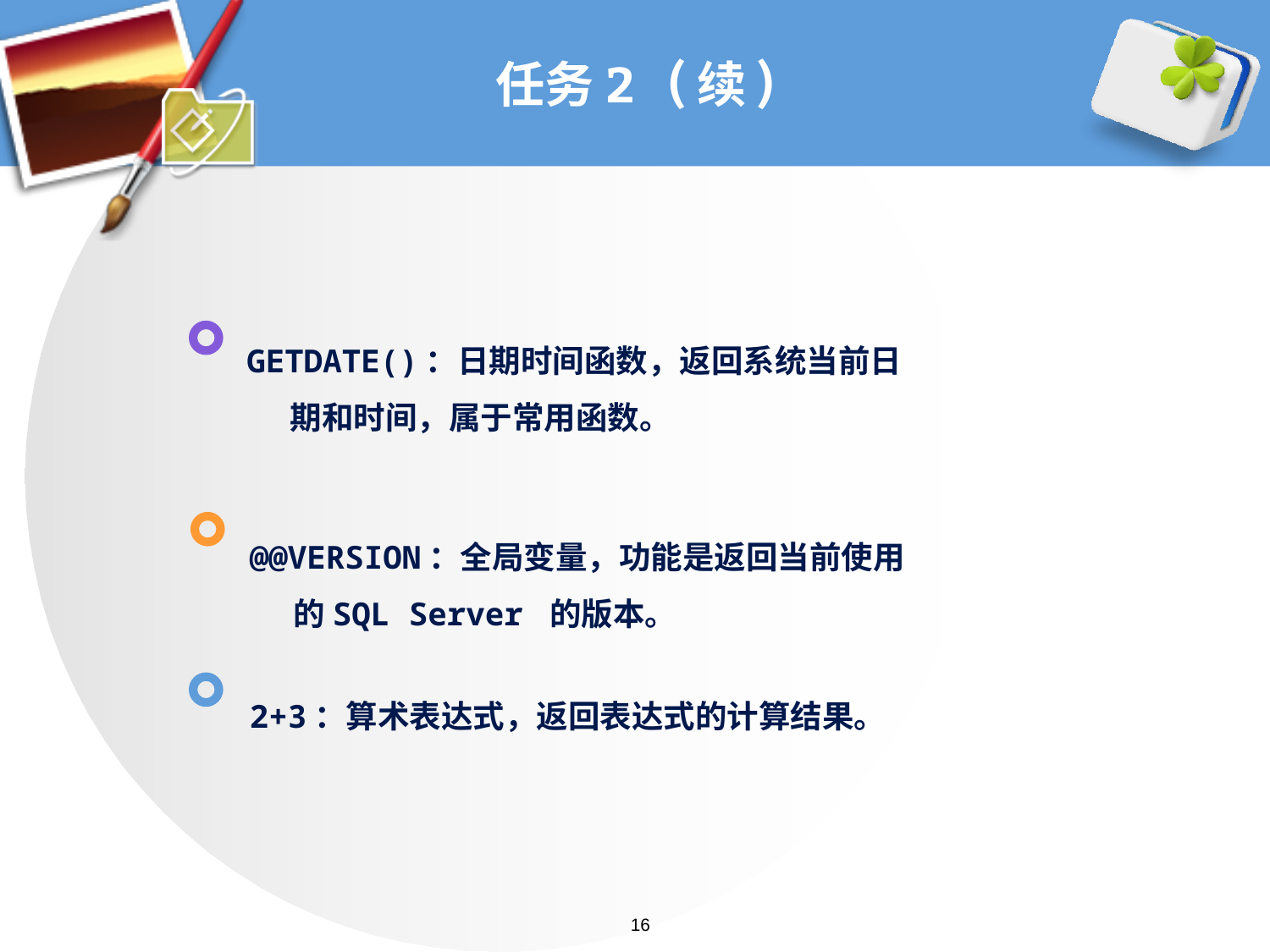

# 任务2    (续)
GETDATE()：日期时间函数，返回系统当前日
     期和时间，属于常用函数。

@@VERSION：全局变量，功能是返回当前使用
     的SQL Server 的版本。
2+3：算术表达式，返回表达式的计算结果。

16